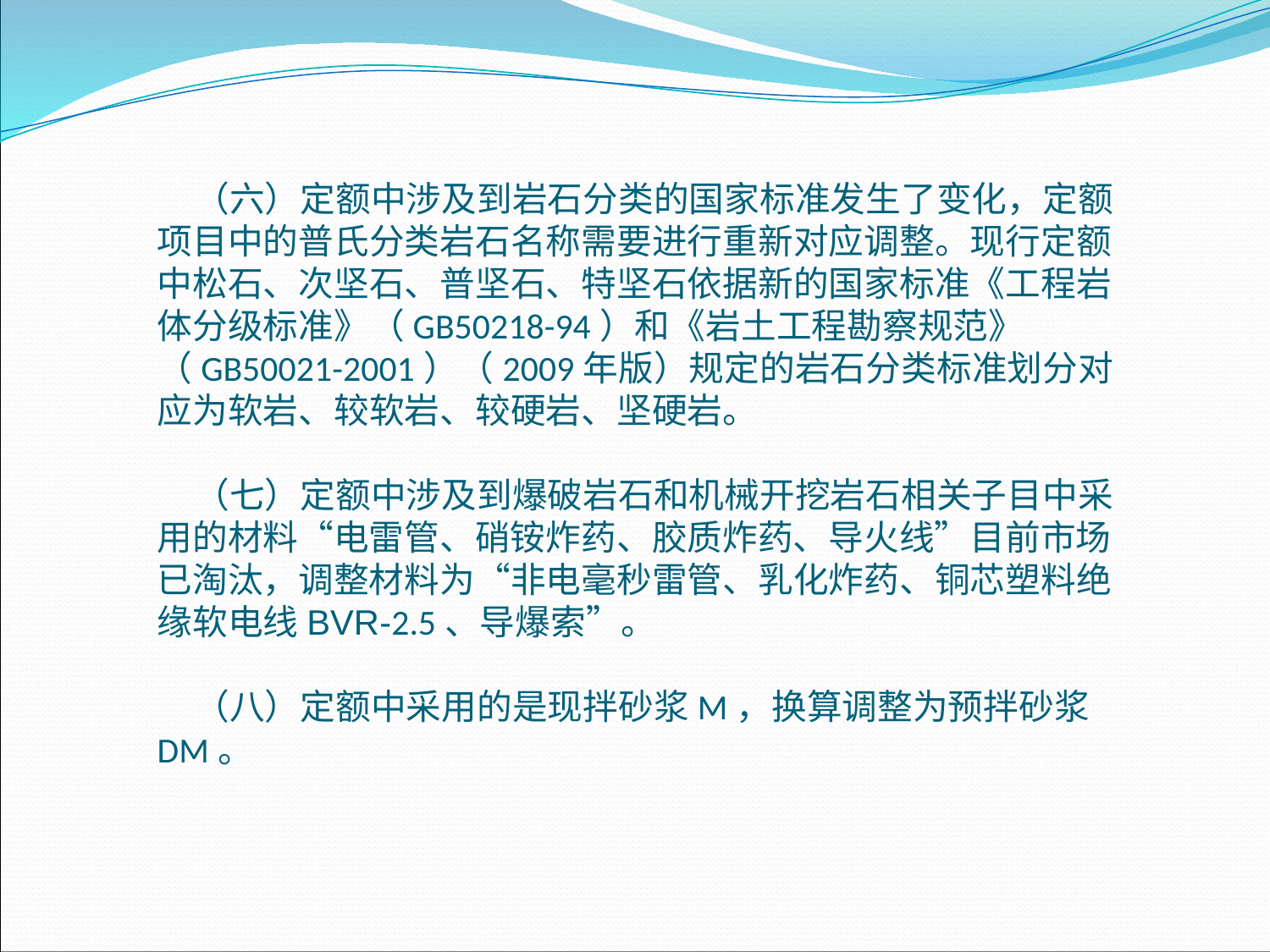

（六）定额中涉及到岩石分类的国家标准发生了变化，定额项目中的普氏分类岩石名称需要进行重新对应调整。现行定额中松石、次坚石、普坚石、特坚石依据新的国家标准《工程岩体分级标准》（GB50218-94）和《岩土工程勘察规范》（GB50021-2001）（2009年版）规定的岩石分类标准划分对应为软岩、较软岩、较硬岩、坚硬岩。
（七）定额中涉及到爆破岩石和机械开挖岩石相关子目中采用的材料“电雷管、硝铵炸药、胶质炸药、导火线”目前市场已淘汰，调整材料为“非电毫秒雷管、乳化炸药、铜芯塑料绝缘软电线BVR-2.5、导爆索”。
（八）定额中采用的是现拌砂浆M，换算调整为预拌砂浆DM。
44